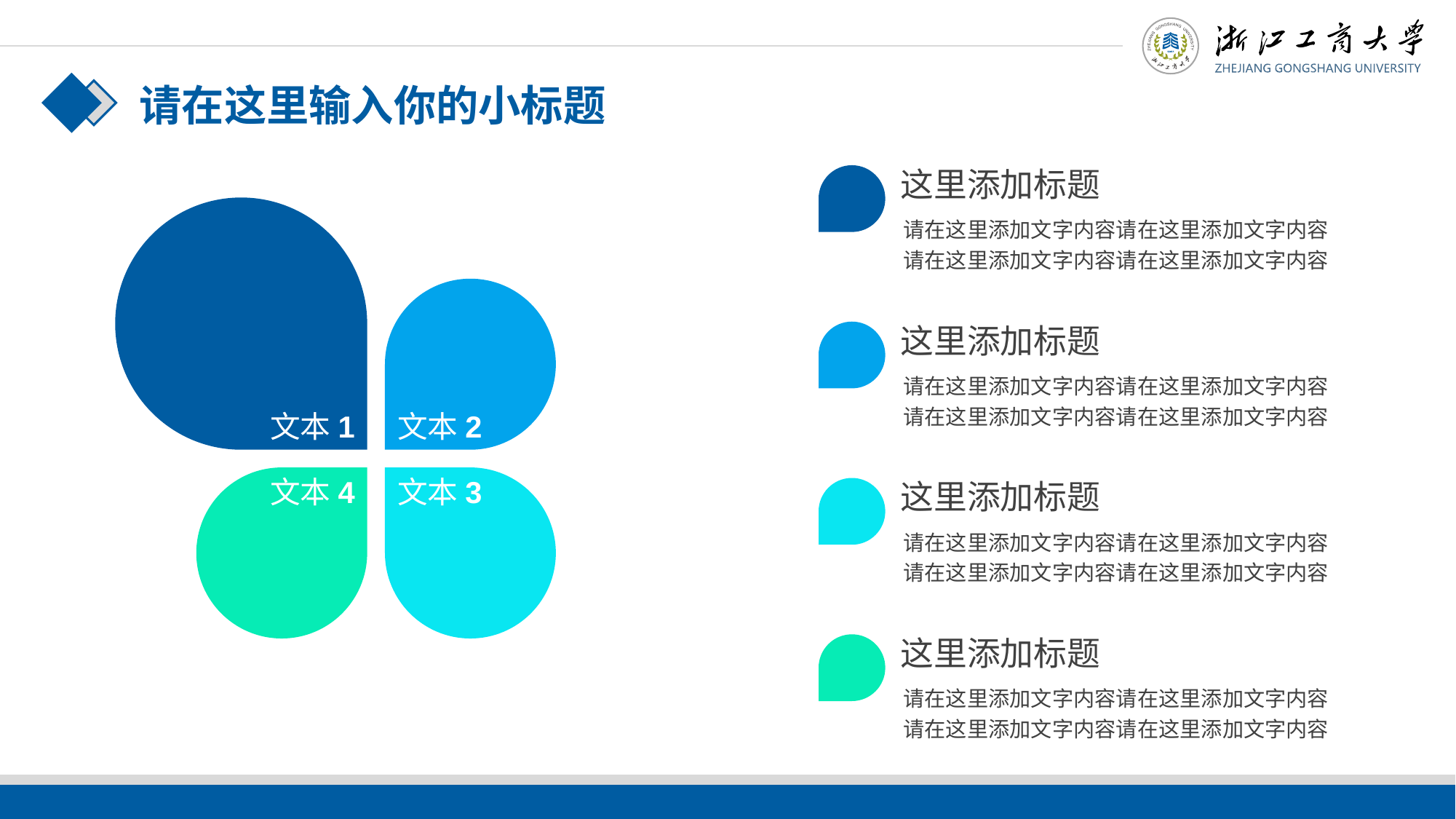

请在这里输入你的小标题

这里添加标题

请在这里添加文字内容请在这里添加文字内容
请在这里添加文字内容请在这里添加文字内容

这里添加标题

请在这里添加文字内容请在这里添加文字内容
请在这里添加文字内容请在这里添加文字内容
文本1
文本2
文本4
文本3

这里添加标题

请在这里添加文字内容请在这里添加文字内容
请在这里添加文字内容请在这里添加文字内容
这里添加标题

请在这里添加文字内容请在这里添加文字内容
请在这里添加文字内容请在这里添加文字内容